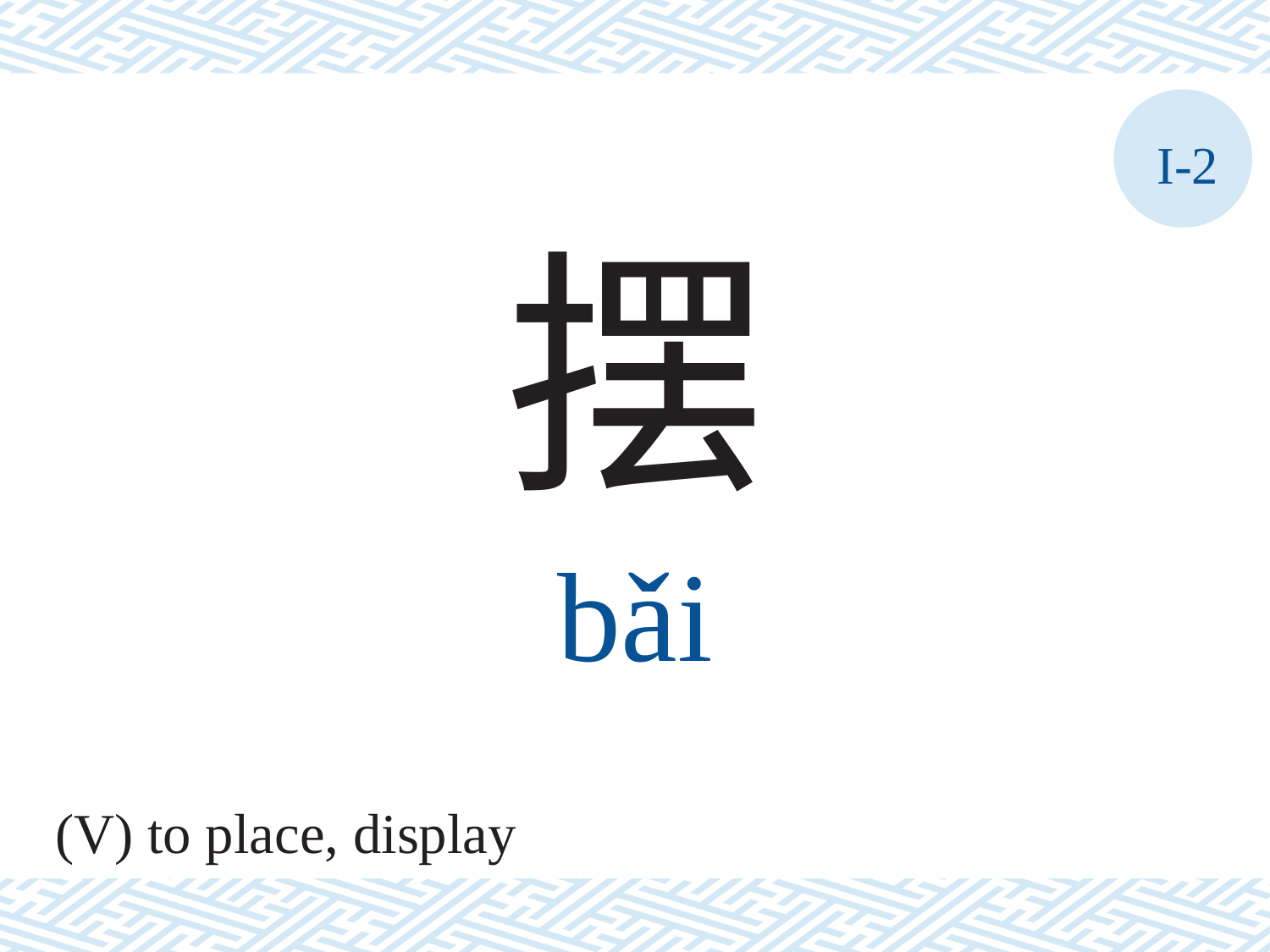

I-2
摆
bǎi
(V) to place, display